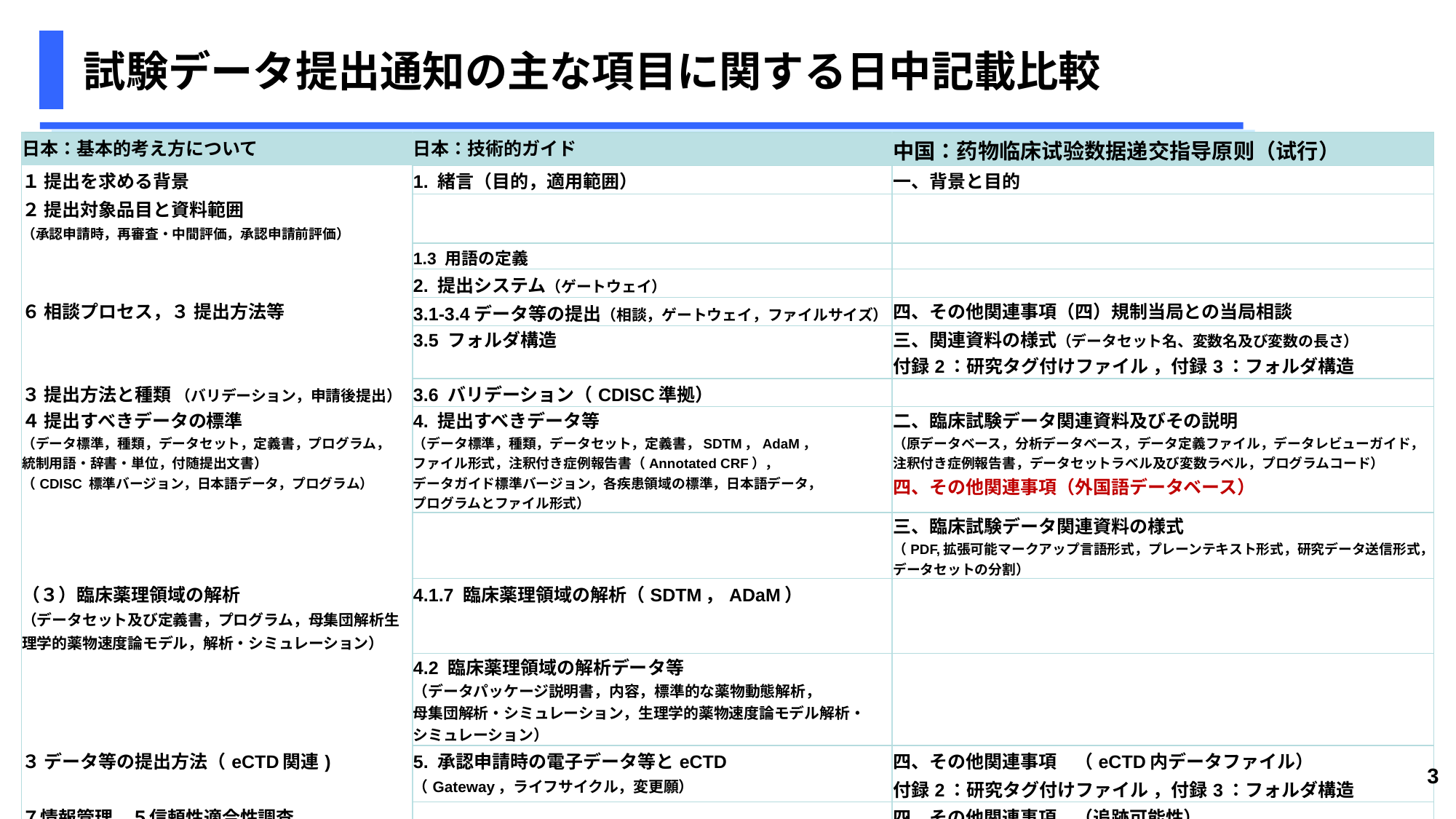

# 試験データ提出通知の主な項目に関する日中記載比較
| 日本：基本的考え方について | 日本：技術的ガイド | 中国：药物临床试验数据递交指导原则（试行） |
| --- | --- | --- |
| １ 提出を求める背景 | 1. 緒言（目的，適用範囲） | 一、背景と目的 |
| ２ 提出対象品目と資料範囲 （承認申請時，再審査・中間評価，承認申請前評価） |  |  |
|  | 1.3 用語の定義 |  |
|  | 2. 提出システム（ゲートウェイ） |  |
| ６ 相談プロセス，３ 提出方法等 | 3.1-3.4データ等の提出（相談，ゲートウェイ，ファイルサイズ） | 四、その他関連事項（四）規制当局との当局相談 |
|  | 3.5 フォルダ構造 | 三、関連資料の様式（データセット名、変数名及び変数の長さ） 付録2：研究タグ付けファイル ，付録3：フォルダ構造 |
| ３ 提出方法と種類 （バリデーション，申請後提出） | 3.6 バリデーション（CDISC準拠） |  |
| ４ 提出すべきデータの標準 （データ標準，種類，データセット，定義書，プログラム， 統制用語・辞書・単位，付随提出文書） （CDISC 標準バージョン，日本語データ，プログラム） | 4. 提出すべきデータ等 （データ標準，種類，データセット，定義書，SDTM，AdaM， ファイル形式，注釈付き症例報告書（Annotated CRF）， データガイド標準バージョン，各疾患領域の標準，日本語データ， プログラムとファイル形式） | 二、臨床試験データ関連資料及びその説明 （原データベース，分析データベース，データ定義ファイル，データレビューガイド，注釈付き症例報告書，データセットラベル及び変数ラベル，プログラムコード） 四、その他関連事項（外国語データベース） |
|  |  | 三、臨床試験データ関連資料の様式 （PDF,拡張可能マークアップ言語形式，プレーンテキスト形式，研究データ送信形式，データセットの分割） |
| （３）臨床薬理領域の解析 （データセット及び定義書，プログラム，母集団解析生理学的薬物速度論モデル，解析・シミュレーション） | 4.1.7 臨床薬理領域の解析（SDTM，ADaM） |  |
|  | 4.2 臨床薬理領域の解析データ等 （データパッケージ説明書，内容，標準的な薬物動態解析， 母集団解析・シミュレーション，生理学的薬物速度論モデル解析・ シミュレーション） |  |
| ３ データ等の提出方法（eCTD関連) | 5. 承認申請時の電子データ等とeCTD （Gateway，ライフサイクル，変更願） | 四、その他関連事項　（eCTD内データファイル） 付録2：研究タグ付けファイル ，付録3：フォルダ構造 |
| ７情報管理，５信頼性適合性調査 |  | 四、その他関連事項　（追跡可能性） |
| ９ その他 | 別紙（用語体系，日本語変数・データ格納方法， データ定義書，プログラム手順書） | 五、参考文献 付録1：原データセット・命名，付録4：用語表，付録5：中英用語対照表 |
3